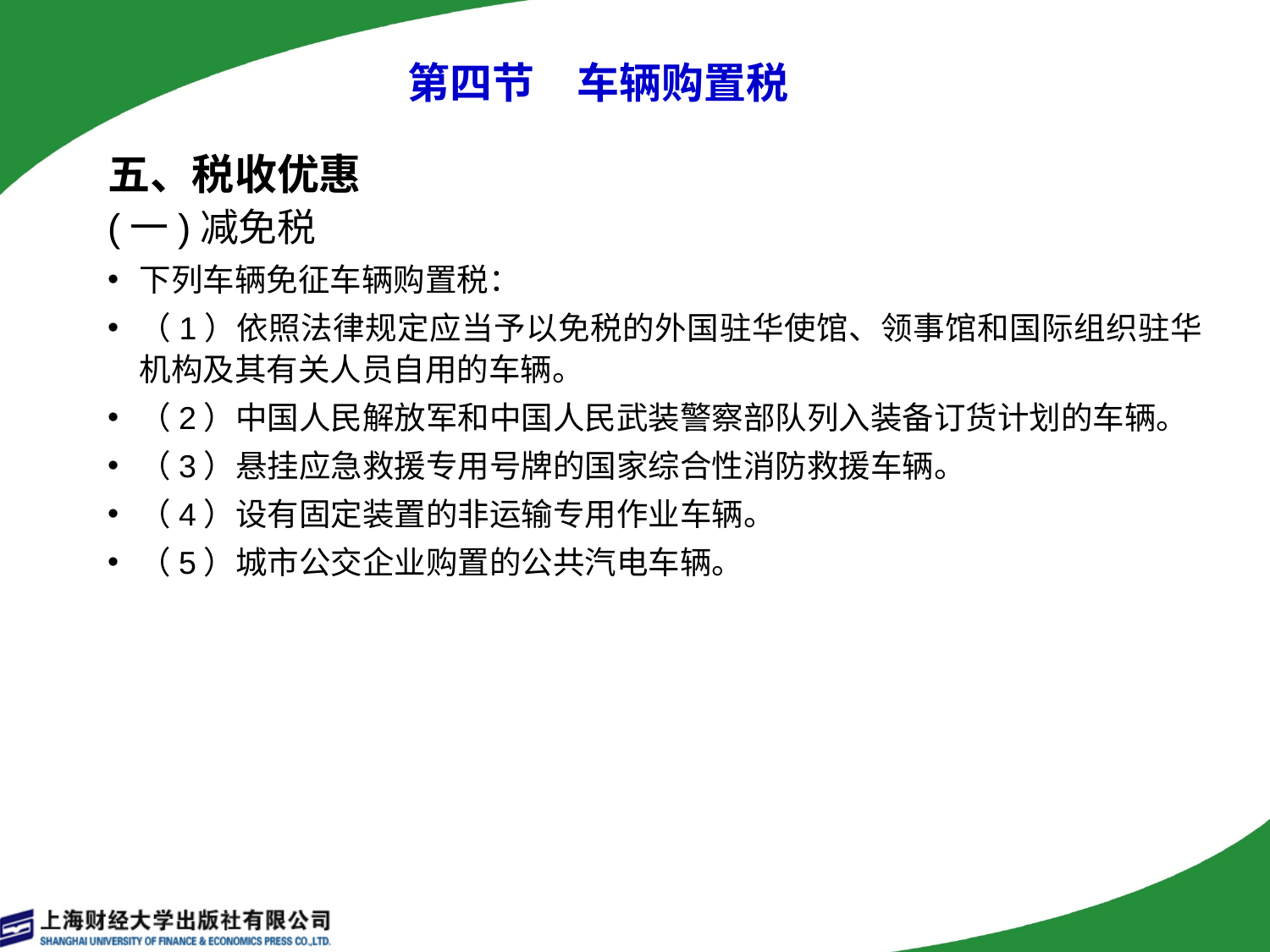

# 第四节　车辆购置税
五、税收优惠
(一)减免税
下列车辆免征车辆购置税：
（1）依照法律规定应当予以免税的外国驻华使馆、领事馆和国际组织驻华机构及其有关人员自用的车辆。
（2）中国人民解放军和中国人民武装警察部队列入装备订货计划的车辆。
（3）悬挂应急救援专用号牌的国家综合性消防救援车辆。
（4）设有固定装置的非运输专用作业车辆。
（5）城市公交企业购置的公共汽电车辆。